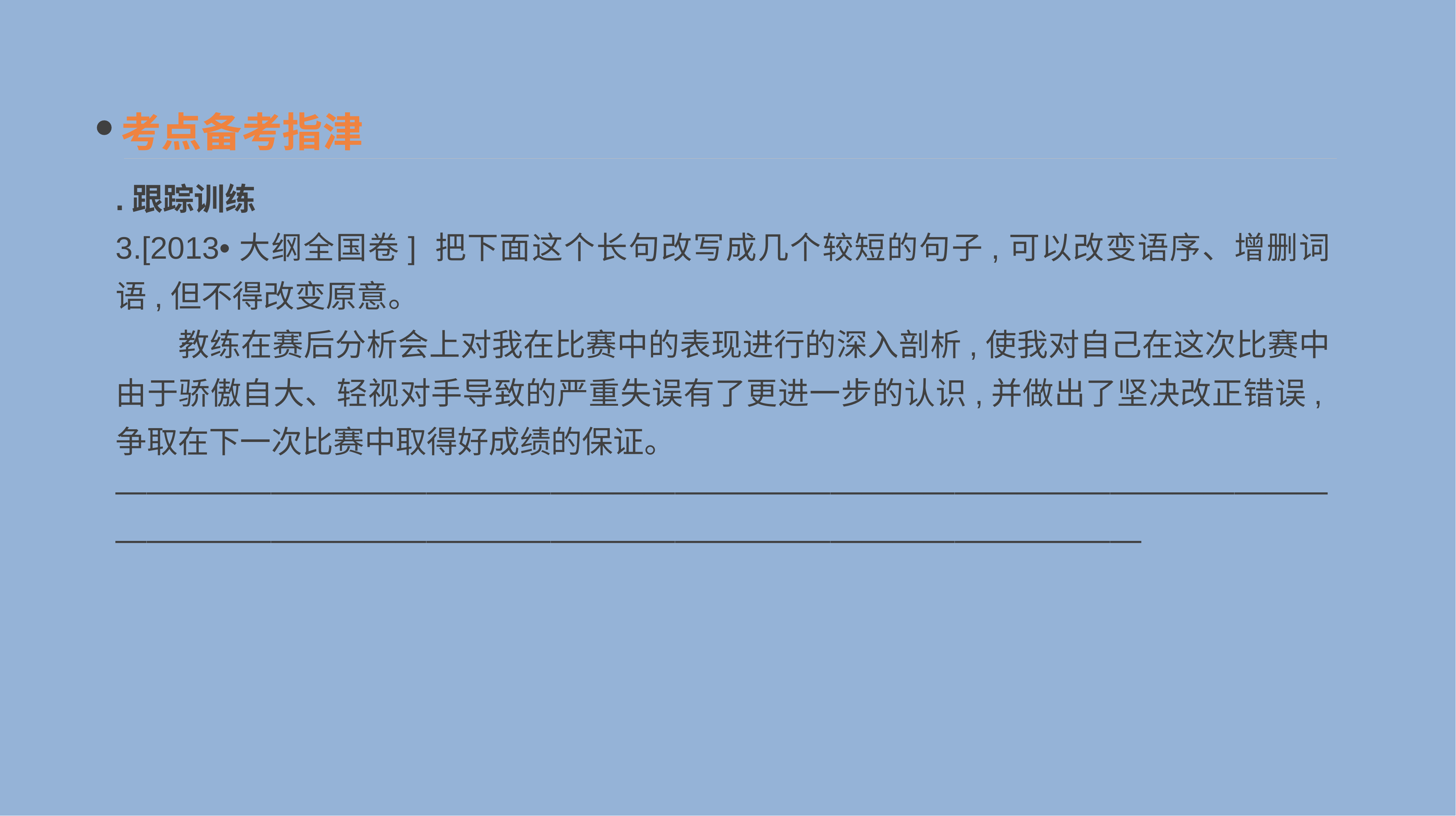

考点备考指津

.跟踪训练
3.[2013•大纲全国卷] 把下面这个长句改写成几个较短的句子,可以改变语序、增删词语,但不得改变原意。
　　教练在赛后分析会上对我在比赛中的表现进行的深入剖析,使我对自己在这次比赛中由于骄傲自大、轻视对手导致的严重失误有了更进一步的认识,并做出了坚决改正错误,争取在下一次比赛中取得好成绩的保证。
————————————————————————————————————————————————————————————————————————